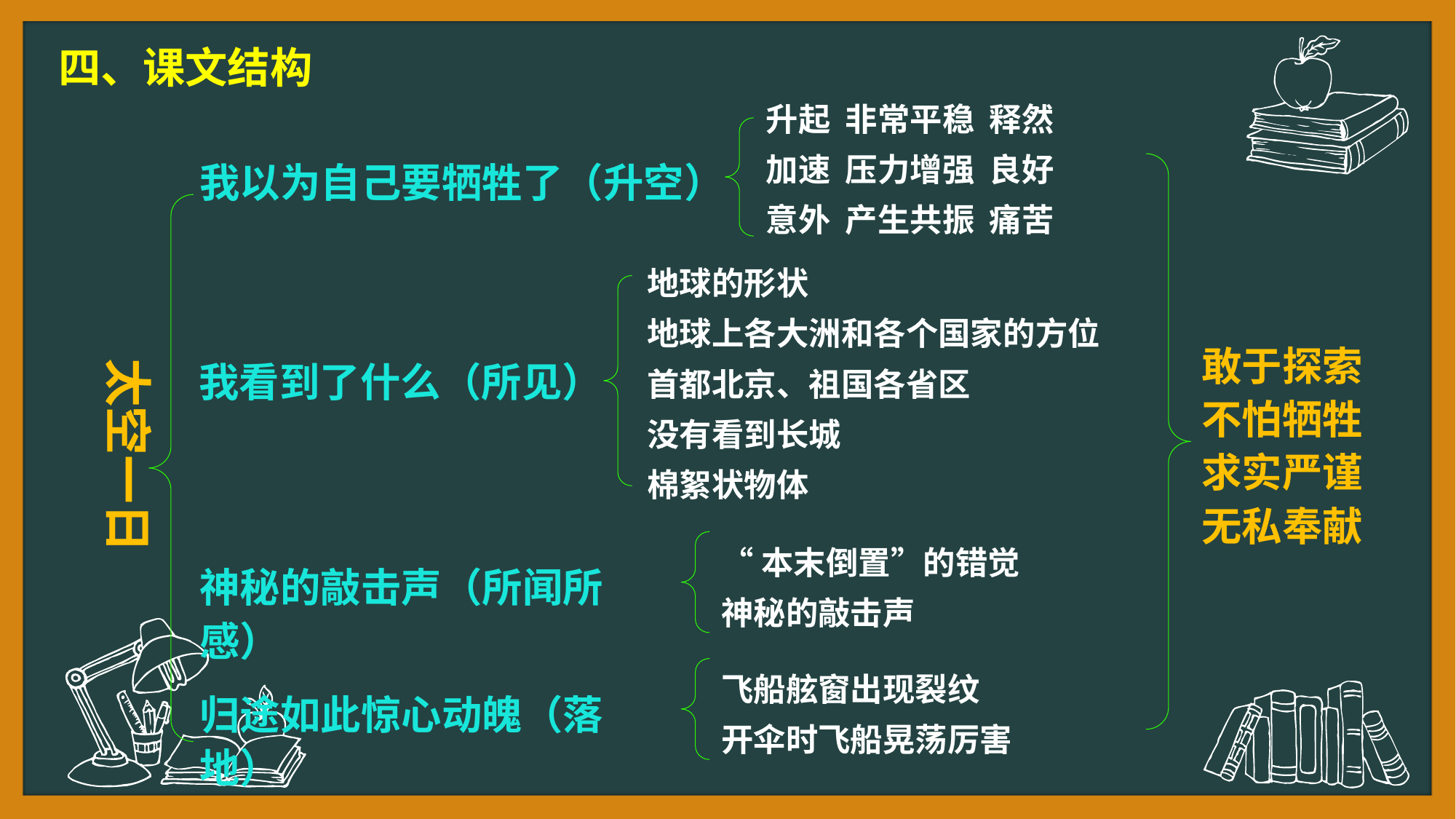

四、课文结构
升起  非常平稳  释然
加速  压力增强  良好
意外  产生共振  痛苦

我以为自己要牺牲了（升空）

地球的形状
地球上各大洲和各个国家的方位
首都北京、祖国各省区
没有看到长城
棉絮状物体
太空一日

敢于探索
不怕牺牲
求实严谨
无私奉献
我看到了什么（所见）
“本末倒置”的错觉
神秘的敲击声

神秘的敲击声（所闻所感）
飞船舷窗出现裂纹
开伞时飞船晃荡厉害

归途如此惊心动魄（落地）